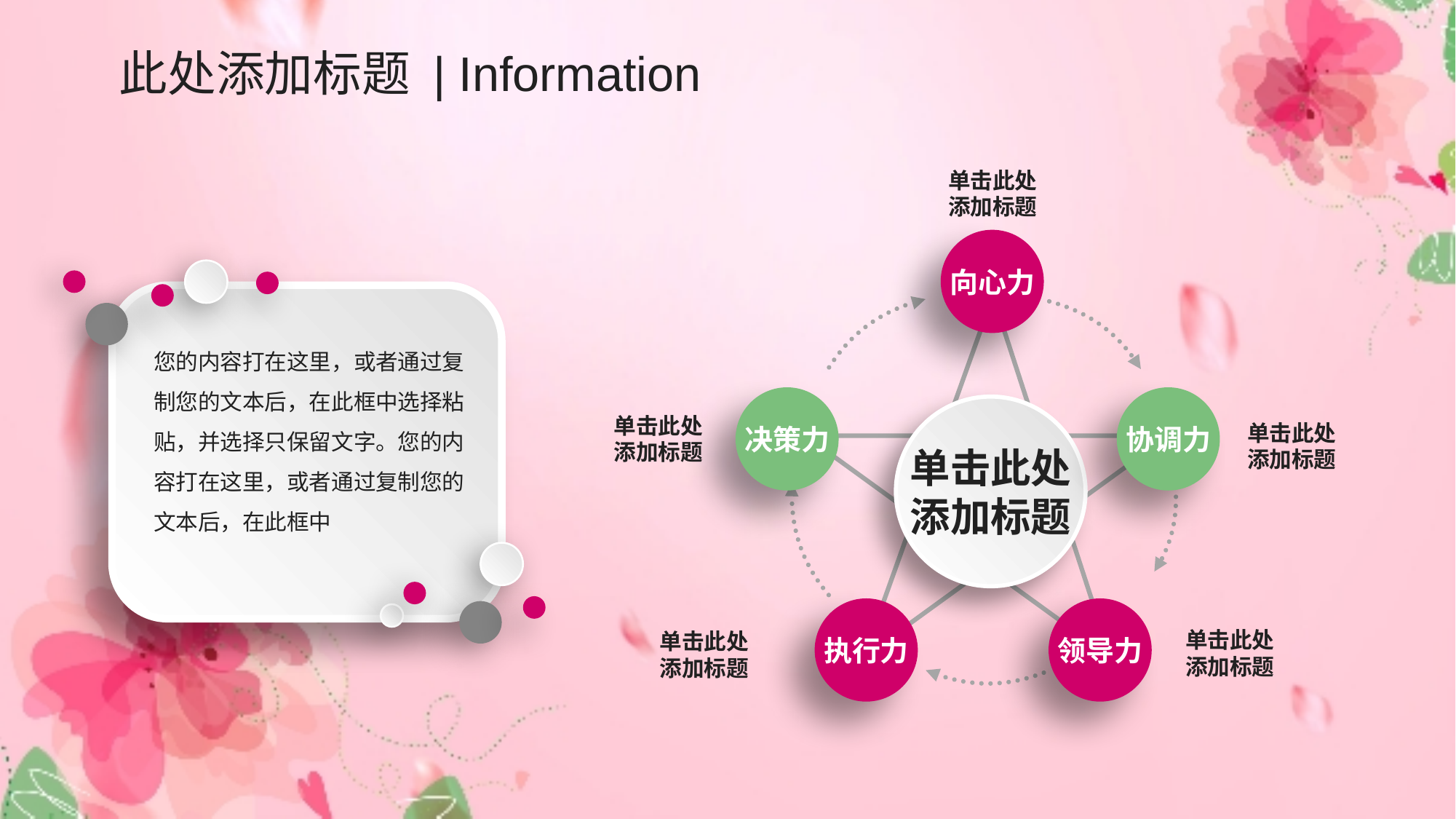

# 此处添加标题 | Information
单击此处
添加标题
向心力

您的内容打在这里，或者通过复制您的文本后，在此框中选择粘贴，并选择只保留文字。您的内容打在这里，或者通过复制您的文本后，在此框中
决策力
协调力
单击此处
添加标题
单击此处
添加标题
单击此处
添加标题

执行力
领导力

单击此处
添加标题
单击此处
添加标题